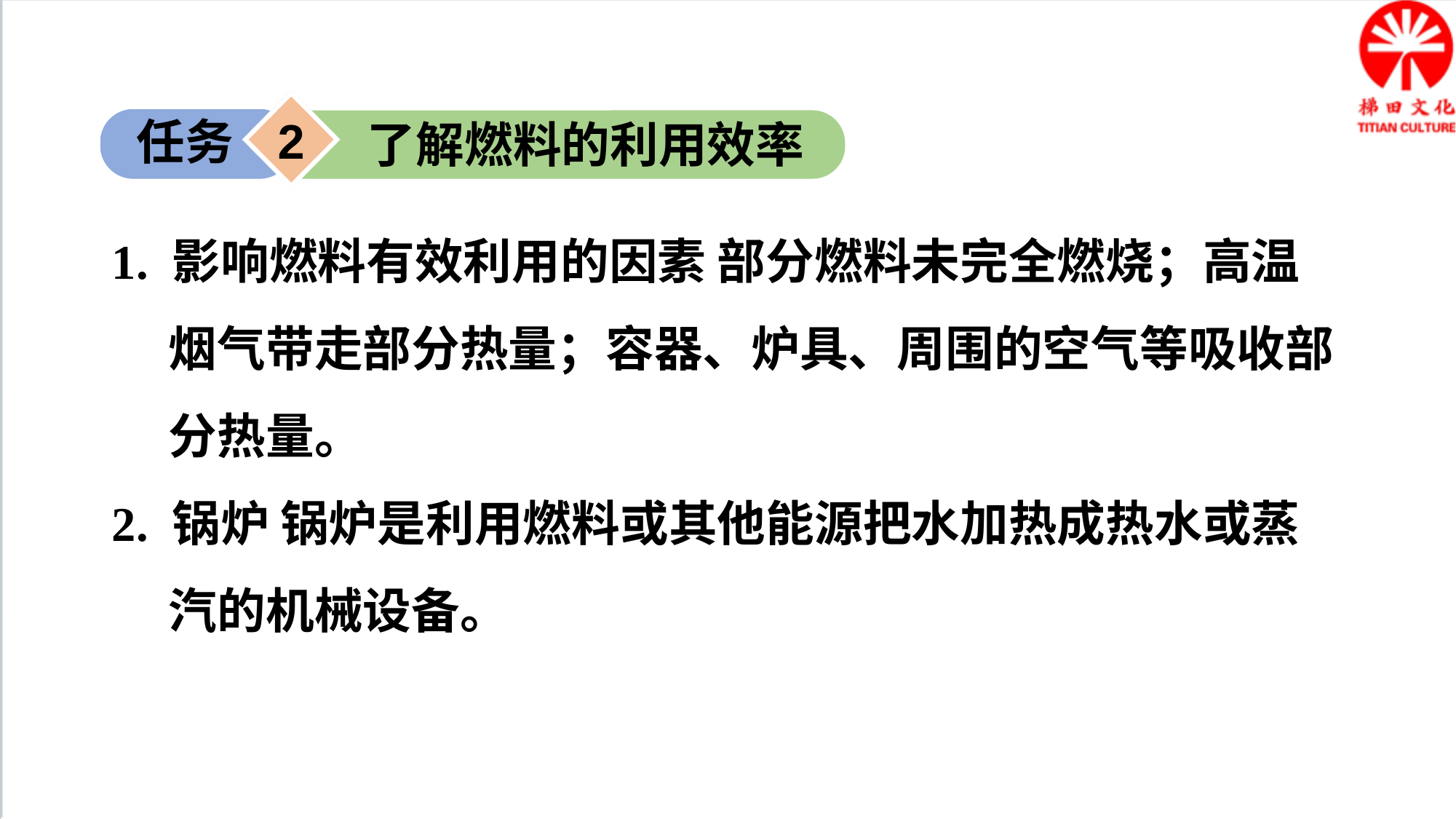

2
任务
了解燃料的利用效率

1. 影响燃料有效利用的因素 部分燃料未完全燃烧；高温烟气带走部分热量；容器、炉具、周围的空气等吸收部分热量。
2. 锅炉 锅炉是利用燃料或其他能源把水加热成热水或蒸汽的机械设备。